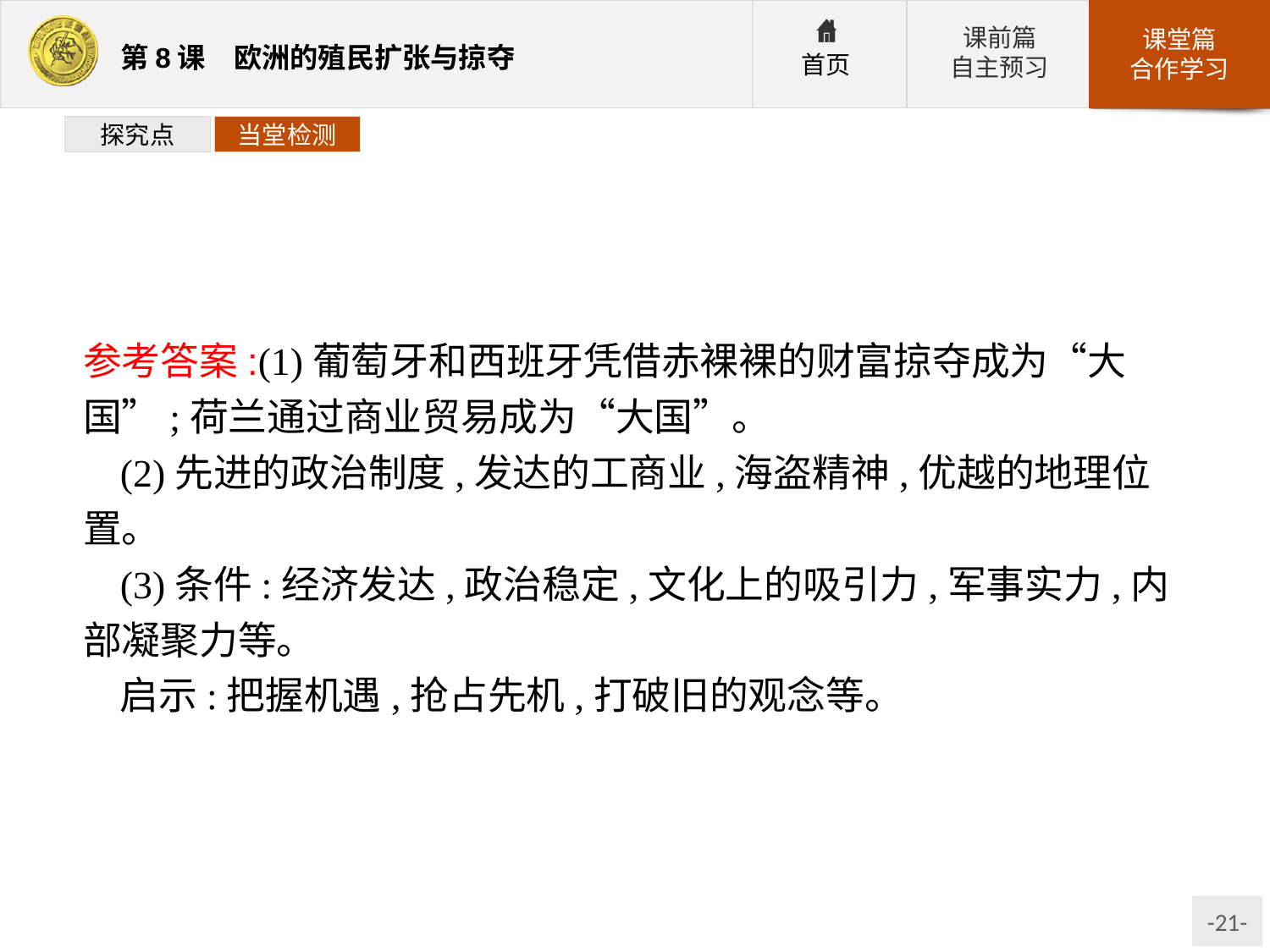

探究点
当堂检测
参考答案:(1)葡萄牙和西班牙凭借赤裸裸的财富掠夺成为“大国”;荷兰通过商业贸易成为“大国”。
(2)先进的政治制度,发达的工商业,海盗精神,优越的地理位置。
(3)条件:经济发达,政治稳定,文化上的吸引力,军事实力,内部凝聚力等。
启示:把握机遇,抢占先机,打破旧的观念等。